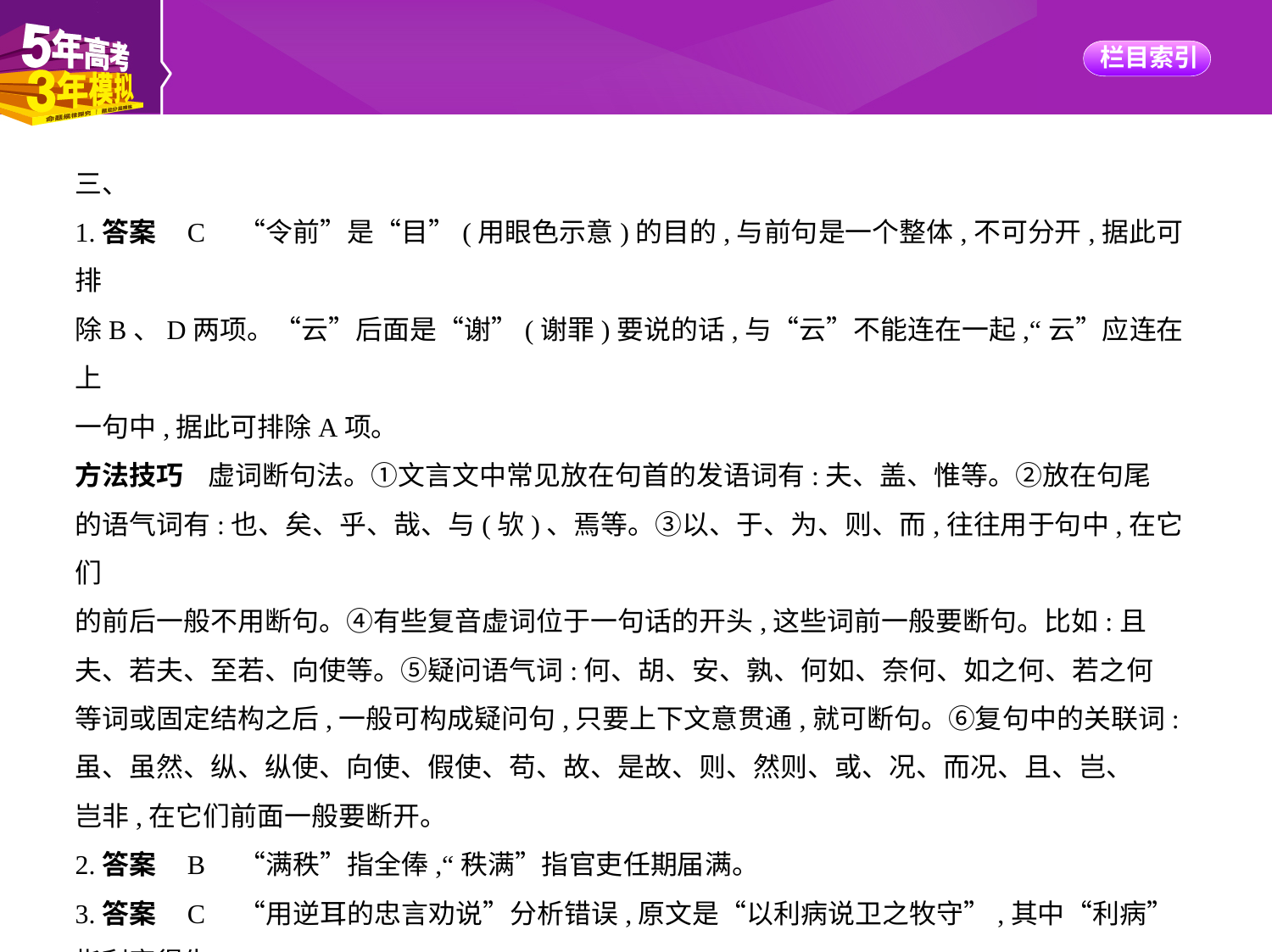

三、
1.答案    C　“令前”是“目”(用眼色示意)的目的,与前句是一个整体,不可分开,据此可排
除B、D两项。“云”后面是“谢”(谢罪)要说的话,与“云”不能连在一起,“云”应连在上
一句中,据此可排除A项。
方法技巧    虚词断句法。①文言文中常见放在句首的发语词有:夫、盖、惟等。②放在句尾
的语气词有:也、矣、乎、哉、与(欤)、焉等。③以、于、为、则、而,往往用于句中,在它们
的前后一般不用断句。④有些复音虚词位于一句话的开头,这些词前一般要断句。比如:且
夫、若夫、至若、向使等。⑤疑问语气词:何、胡、安、孰、何如、奈何、如之何、若之何
等词或固定结构之后,一般可构成疑问句,只要上下文意贯通,就可断句。⑥复句中的关联词:
虽、虽然、纵、纵使、向使、假使、苟、故、是故、则、然则、或、况、而况、且、岂、
岂非,在它们前面一般要断开。
2.答案    B　“满秩”指全俸,“秩满”指官吏任期届满。
3.答案    C　“用逆耳的忠言劝说”分析错误,原文是“以利病说卫之牧守”,其中“利病”
指利害得失。